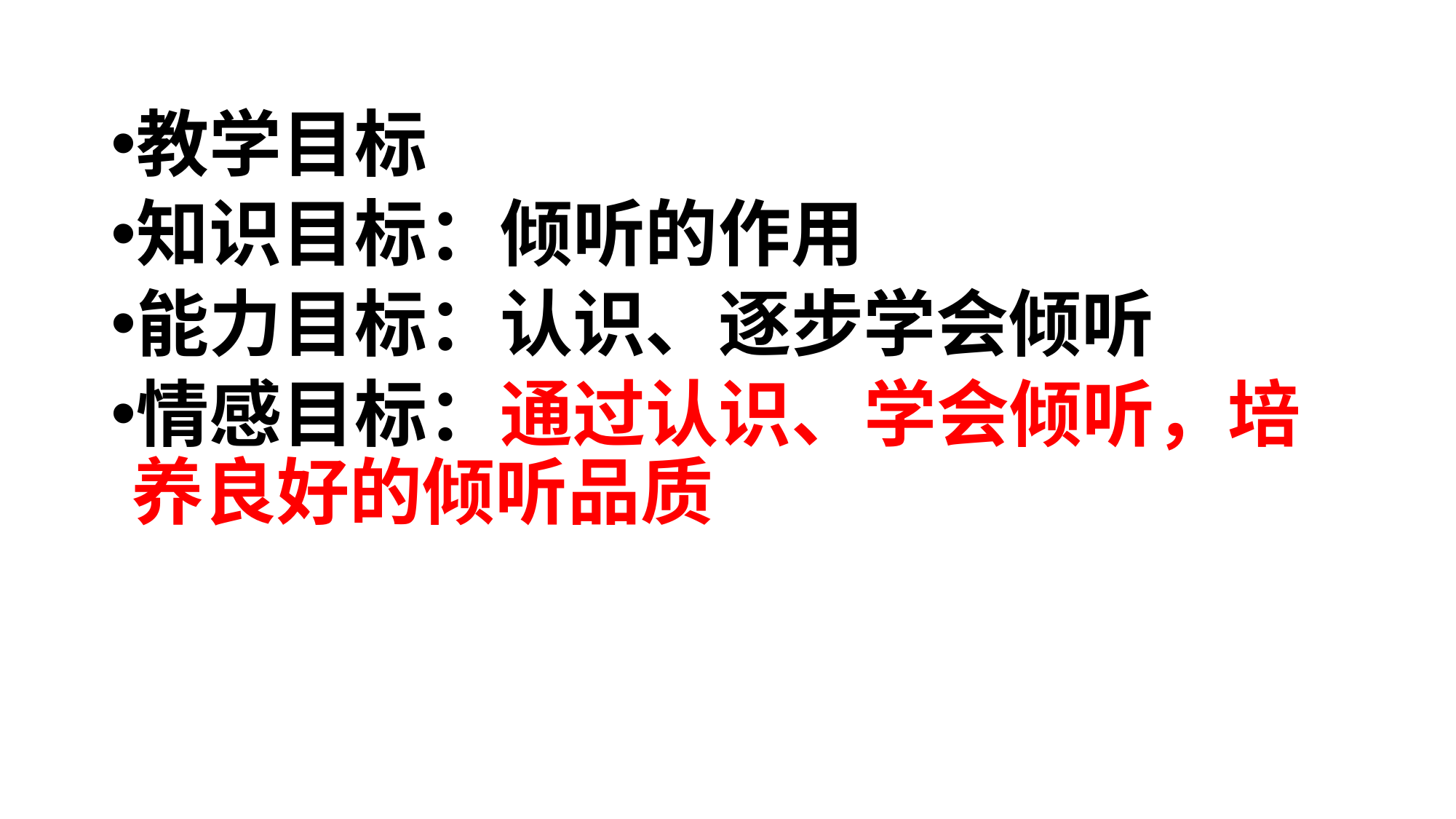

教学目标
知识目标：倾听的作用
能力目标：认识、逐步学会倾听
情感目标：通过认识、学会倾听，培养良好的倾听品质